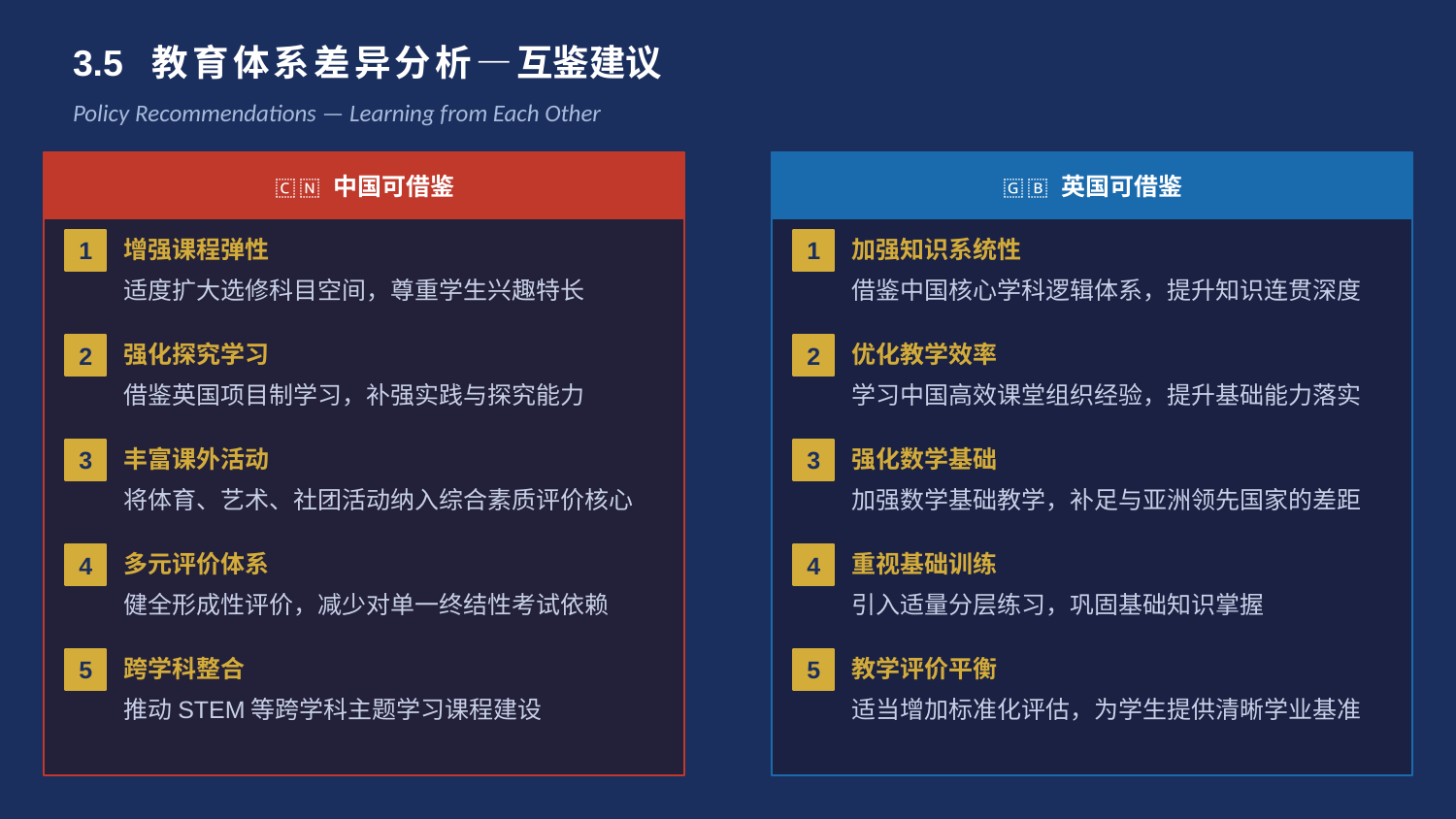

3.5  教育体系差异分析—互鉴建议
Policy Recommendations — Learning from Each Other

🇨🇳 中国可借鉴

🇬🇧 英国可借鉴

1
增强课程弹性

1
加强知识系统性
适度扩大选修科目空间，尊重学生兴趣特长
借鉴中国核心学科逻辑体系，提升知识连贯深度

2
强化探究学习

2
优化教学效率
借鉴英国项目制学习，补强实践与探究能力
学习中国高效课堂组织经验，提升基础能力落实

3
丰富课外活动

3
强化数学基础
将体育、艺术、社团活动纳入综合素质评价核心
加强数学基础教学，补足与亚洲领先国家的差距

4
多元评价体系

4
重视基础训练
健全形成性评价，减少对单一终结性考试依赖
引入适量分层练习，巩固基础知识掌握

5
跨学科整合

5
教学评价平衡
推动STEM等跨学科主题学习课程建设
适当增加标准化评估，为学生提供清晰学业基准